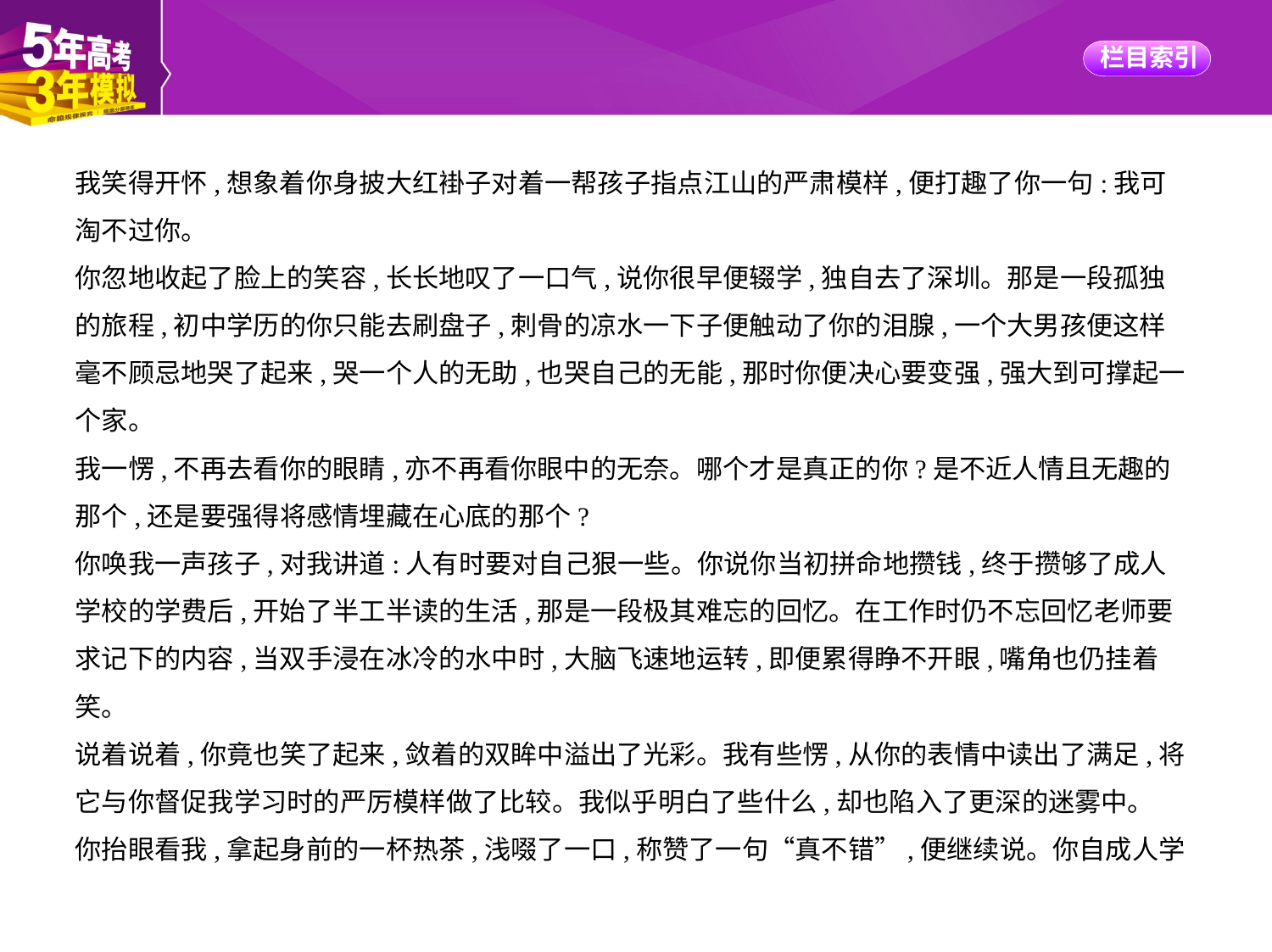

我笑得开怀,想象着你身披大红褂子对着一帮孩子指点江山的严肃模样,便打趣了你一句:我可
淘不过你。
你忽地收起了脸上的笑容,长长地叹了一口气,说你很早便辍学,独自去了深圳。那是一段孤独
的旅程,初中学历的你只能去刷盘子,刺骨的凉水一下子便触动了你的泪腺,一个大男孩便这样
毫不顾忌地哭了起来,哭一个人的无助,也哭自己的无能,那时你便决心要变强,强大到可撑起一
个家。
我一愣,不再去看你的眼睛,亦不再看你眼中的无奈。哪个才是真正的你?是不近人情且无趣的
那个,还是要强得将感情埋藏在心底的那个?
你唤我一声孩子,对我讲道:人有时要对自己狠一些。你说你当初拼命地攒钱,终于攒够了成人
学校的学费后,开始了半工半读的生活,那是一段极其难忘的回忆。在工作时仍不忘回忆老师要
求记下的内容,当双手浸在冰冷的水中时,大脑飞速地运转,即便累得睁不开眼,嘴角也仍挂着
笑。
说着说着,你竟也笑了起来,敛着的双眸中溢出了光彩。我有些愣,从你的表情中读出了满足,将
它与你督促我学习时的严厉模样做了比较。我似乎明白了些什么,却也陷入了更深的迷雾中。
你抬眼看我,拿起身前的一杯热茶,浅啜了一口,称赞了一句“真不错”,便继续说。你自成人学